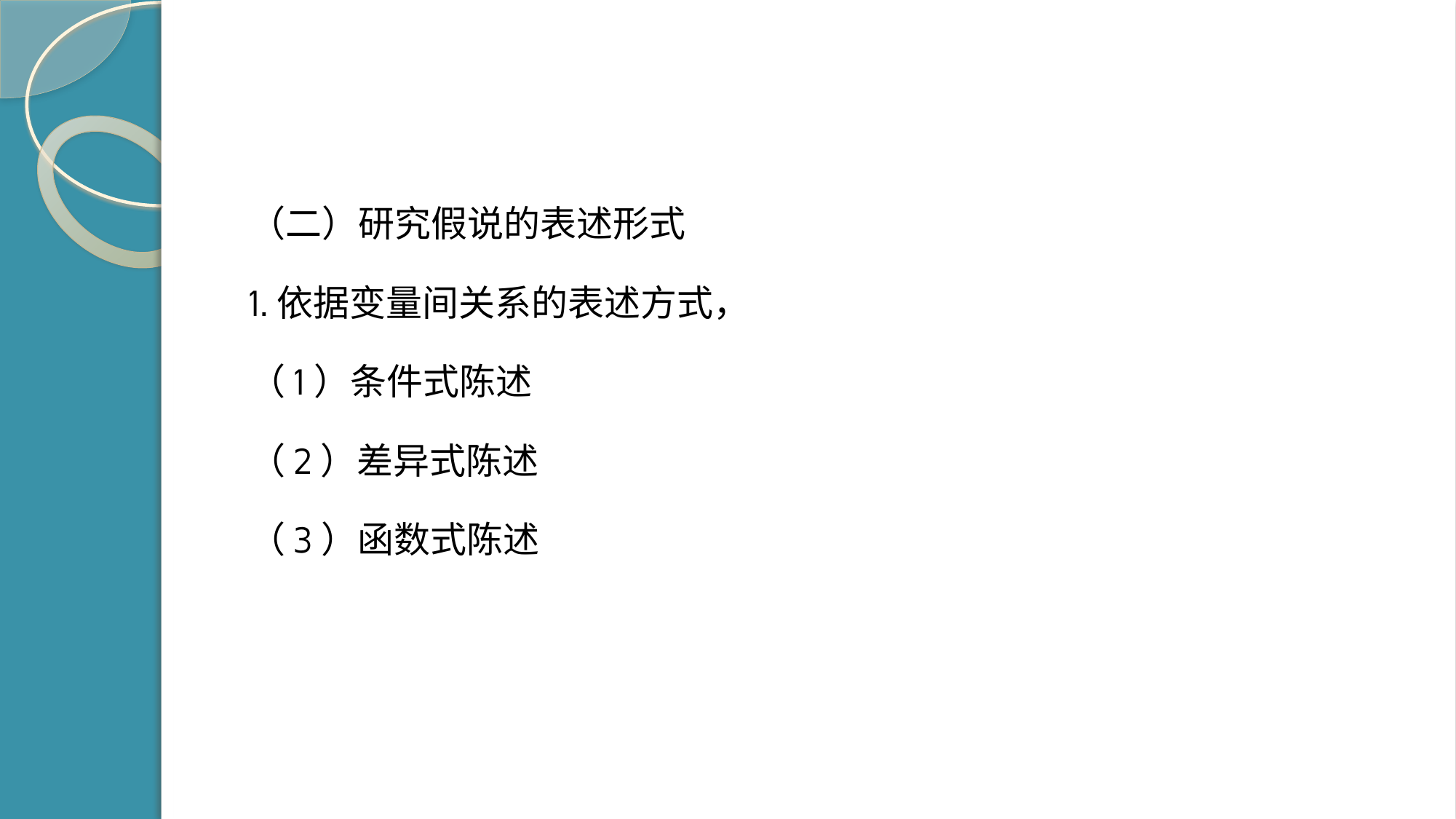

#
（二）研究假说的表述形式
1.依据变量间关系的表述方式，
（1）条件式陈述
（2）差异式陈述
（3）函数式陈述